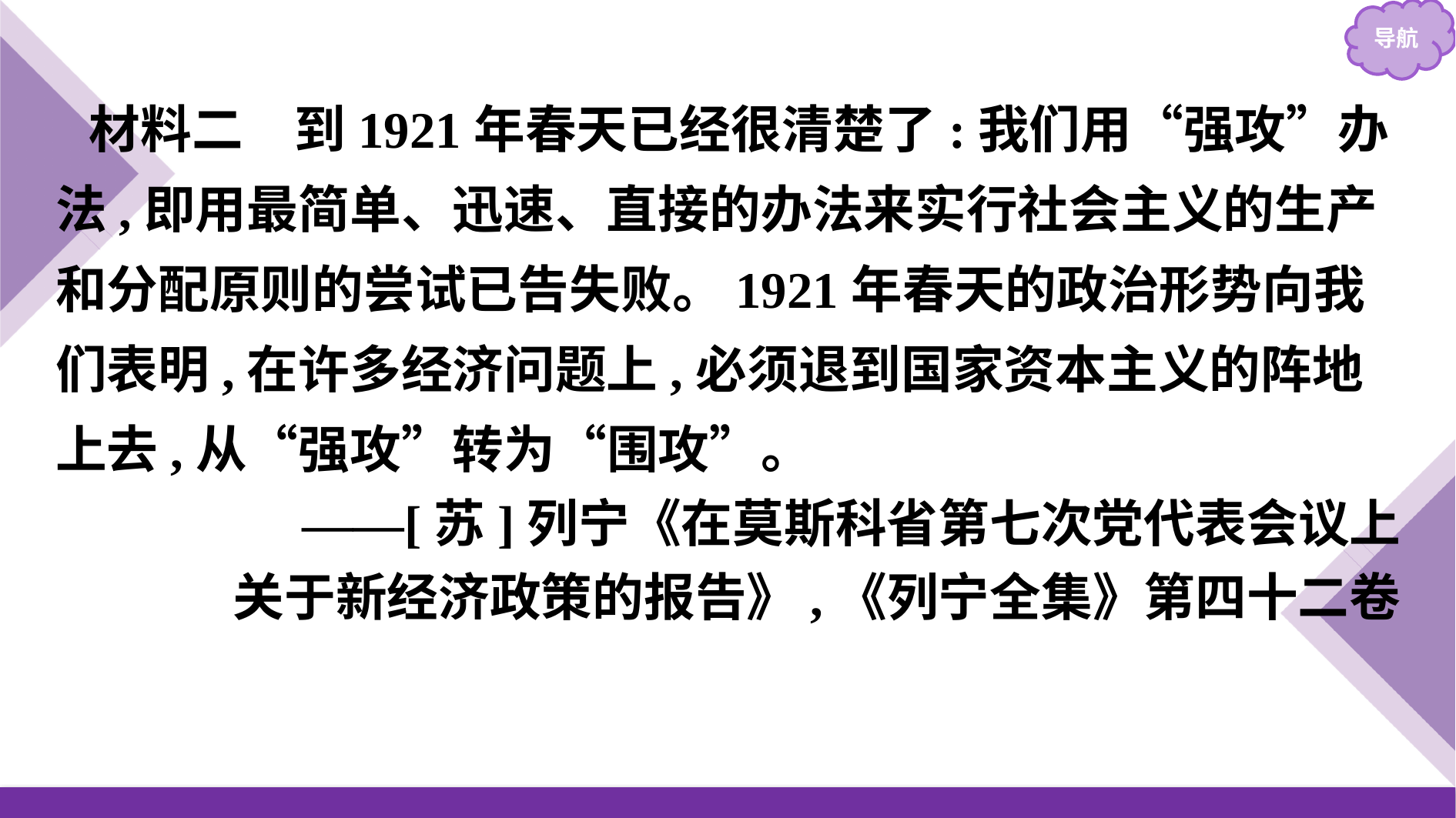

材料二　到1921年春天已经很清楚了:我们用“强攻”办法,即用最简单、迅速、直接的办法来实行社会主义的生产和分配原则的尝试已告失败。1921年春天的政治形势向我们表明,在许多经济问题上,必须退到国家资本主义的阵地上去,从“强攻”转为“围攻”。
——[苏]列宁《在莫斯科省第七次党代表会议上
关于新经济政策的报告》,《列宁全集》第四十二卷